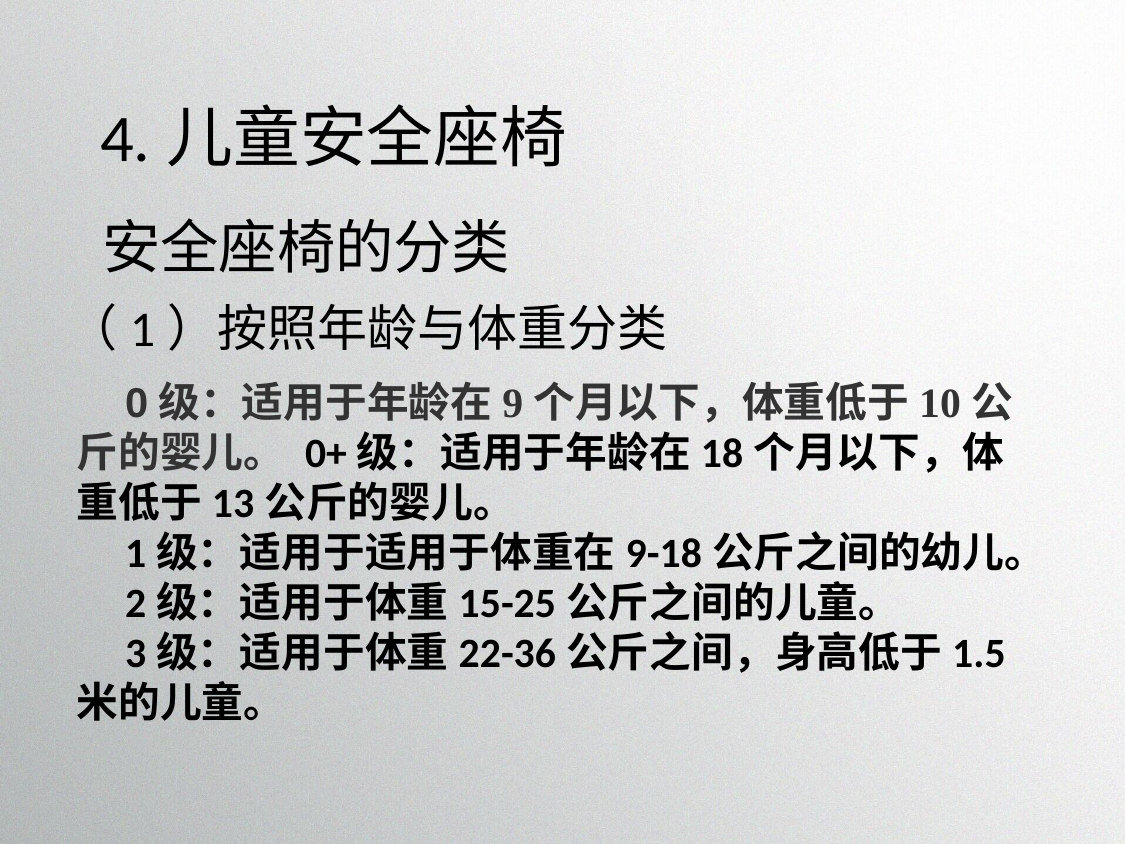

4.儿童安全座椅
安全座椅的分类
（1）按照年龄与体重分类
0级：适用于年龄在9个月以下，体重低于10公斤的婴儿。 0+级：适用于年龄在18个月以下，体重低于13公斤的婴儿。
1级：适用于适用于体重在9-18公斤之间的幼儿。
2级：适用于体重15-25公斤之间的儿童。
3级：适用于体重22-36公斤之间，身高低于1.5米的儿童。